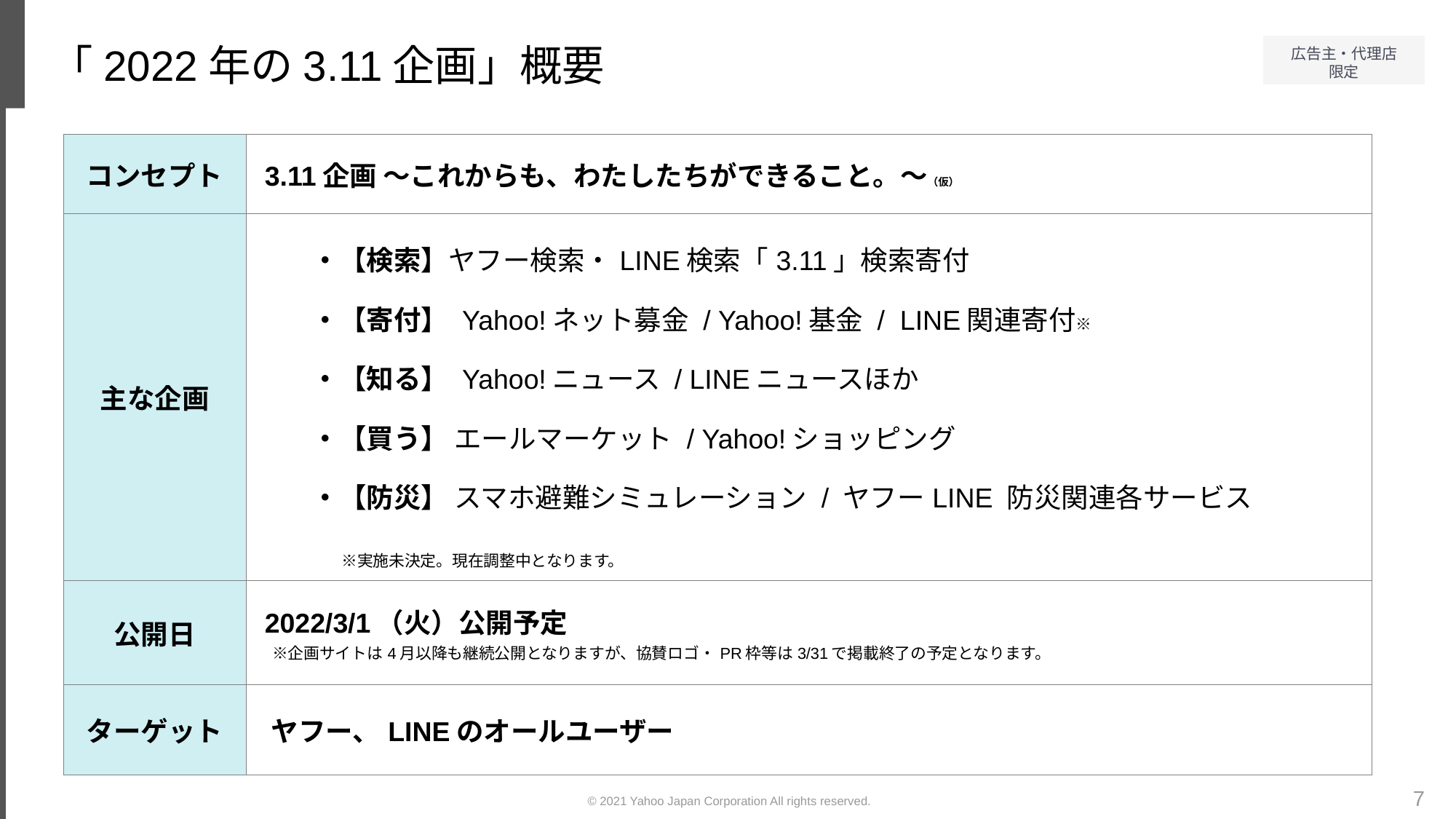

「2022年の3.11企画」概要
| コンセプト | 3.11企画 ～これからも、わたしたちができること。～（仮） |
| --- | --- |
| 主な企画 | ・【検索】ヤフー検索・LINE検索「3.11」検索寄付 ・【寄付】 Yahoo!ネット募金 / Yahoo!基金 / LINE関連寄付※ ・【知る】 Yahoo!ニュース / LINEニュースほか ・【買う】 エールマーケット / Yahoo!ショッピング ・【防災】 スマホ避難シミュレーション / ヤフーLINE 防災関連各サービス 　※実施未決定。現在調整中となります。 |
| 公開日 | 2022/3/1（火）公開予定 　※企画サイトは4月以降も継続公開となりますが、協賛ロゴ・PR枠等は3/31で掲載終了の予定となります。 |
| ターゲット | ヤフー、LINEのオールユーザー |
7